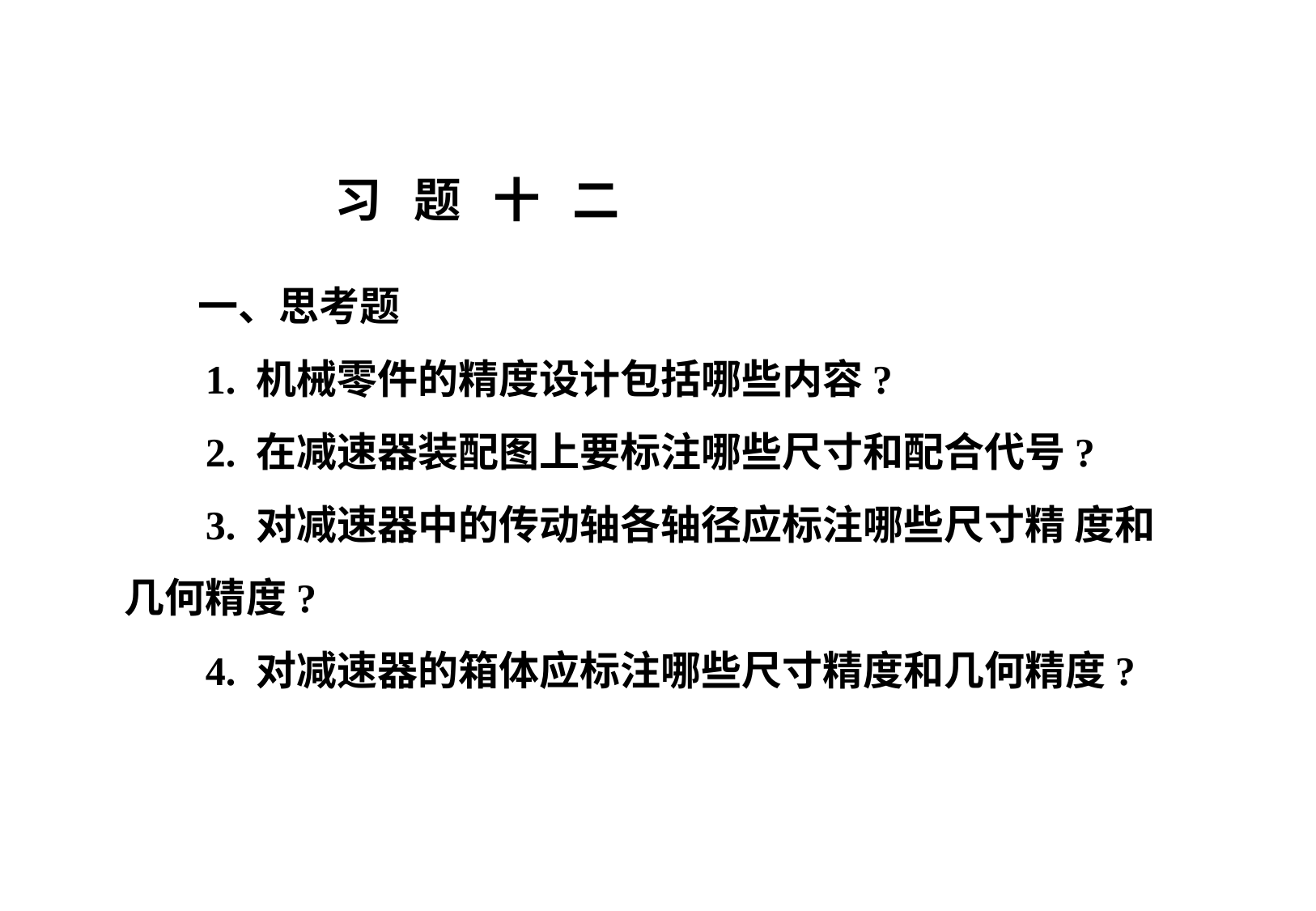

72
习   题   十   二
       一、思考题
        1. 机械零件的精度设计包括哪些内容?
        2. 在减速器装配图上要标注哪些尺寸和配合代号?
        3. 对减速器中的传动轴各轴径应标注哪些尺寸精 度和几何精度?
        4. 对减速器的箱体应标注哪些尺寸精度和几何精度?